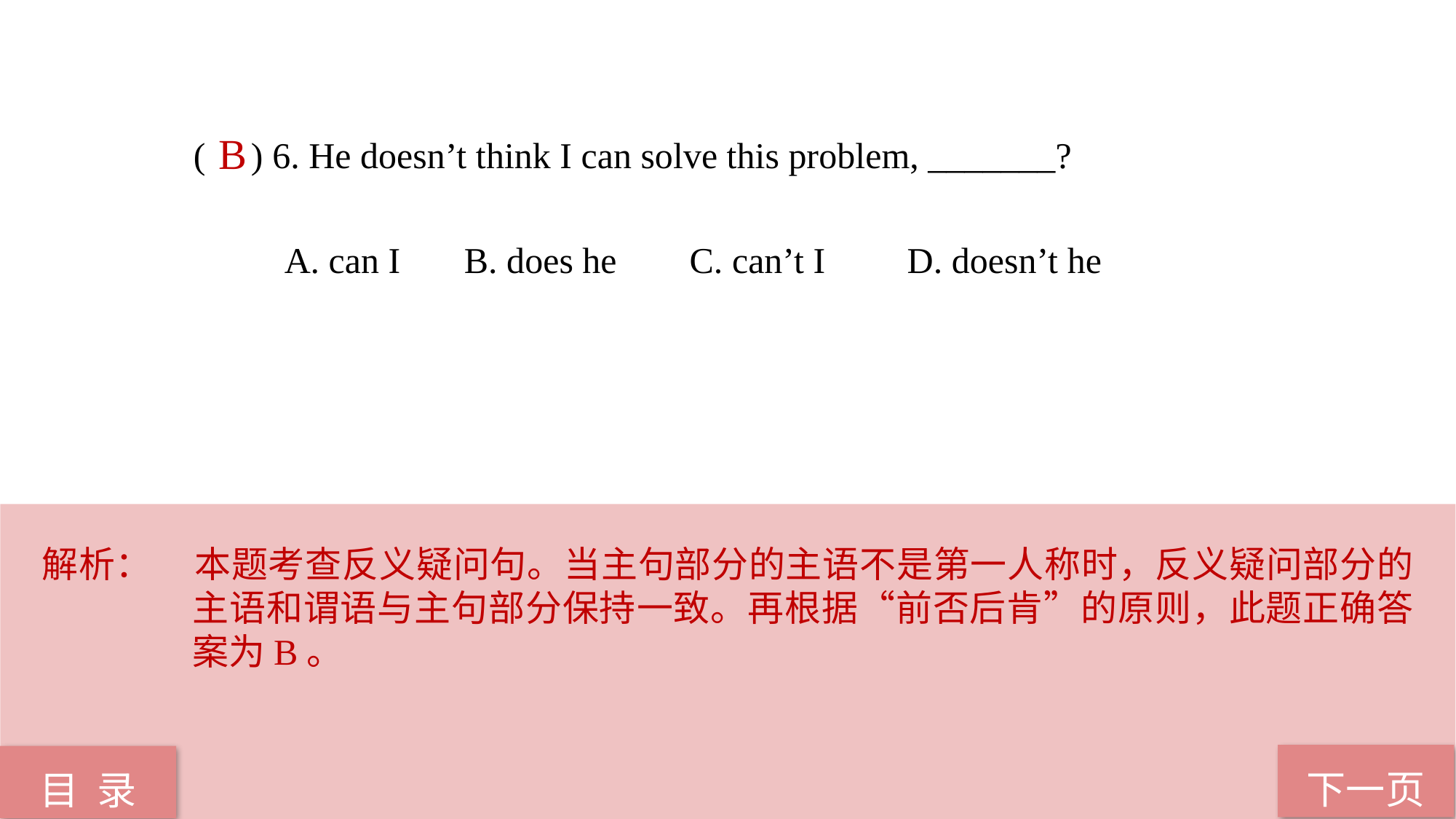

(     ) 6. He doesn’t think I can solve this problem, _______?

          A. can I       B. does he        C. can’t I         D. doesn’t he
B
解析：	本题考查反义疑问句。当主句部分的主语不是第一人称时，反义疑问部分的主语和谓语与主句部分保持一致。再根据“前否后肯”的原则，此题正确答案为B。